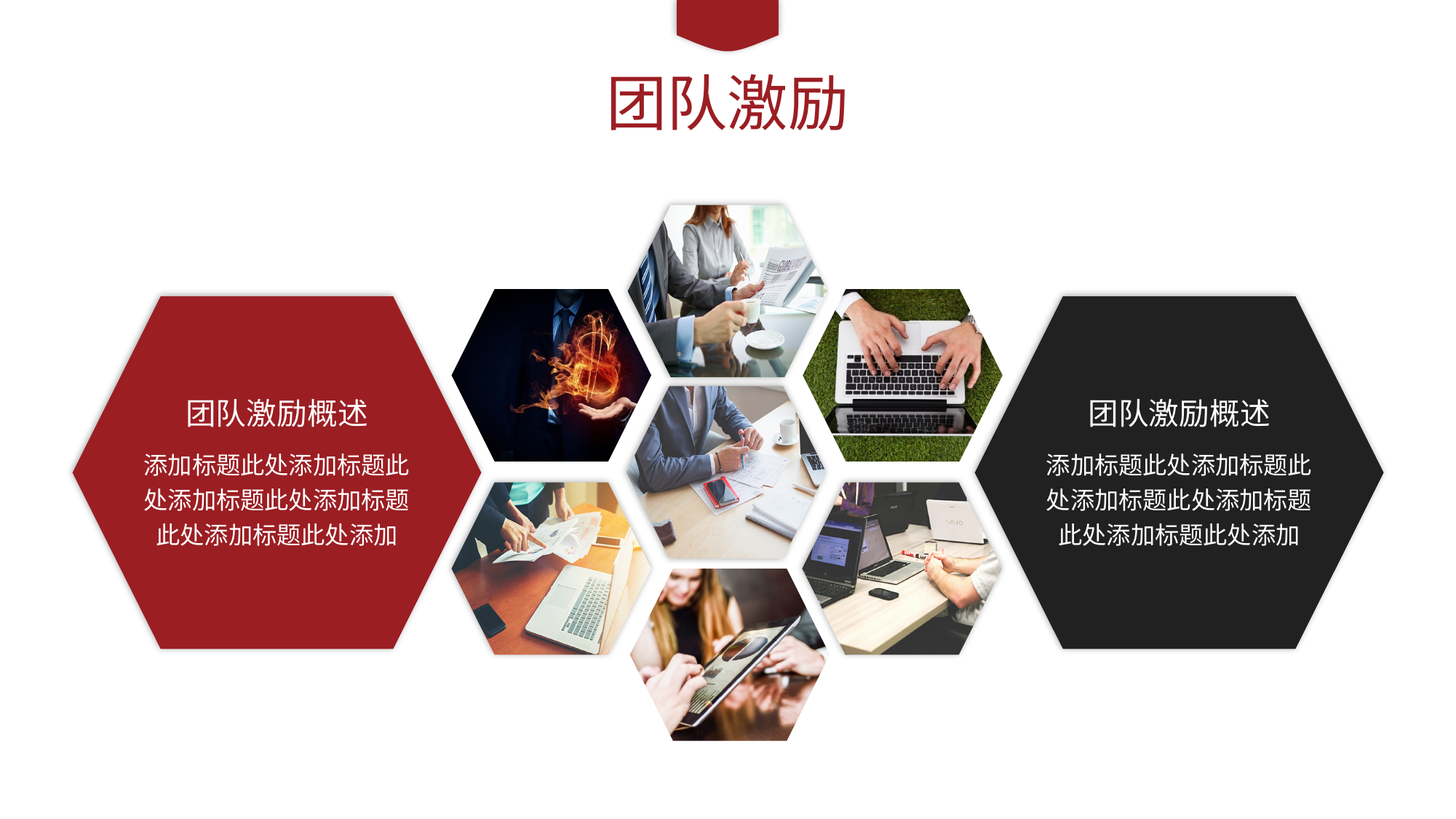

团队激励

团队激励概述
添加标题此处添加标题此处添加标题此处添加标题此处添加标题此处添加
团队激励概述
添加标题此处添加标题此处添加标题此处添加标题此处添加标题此处添加